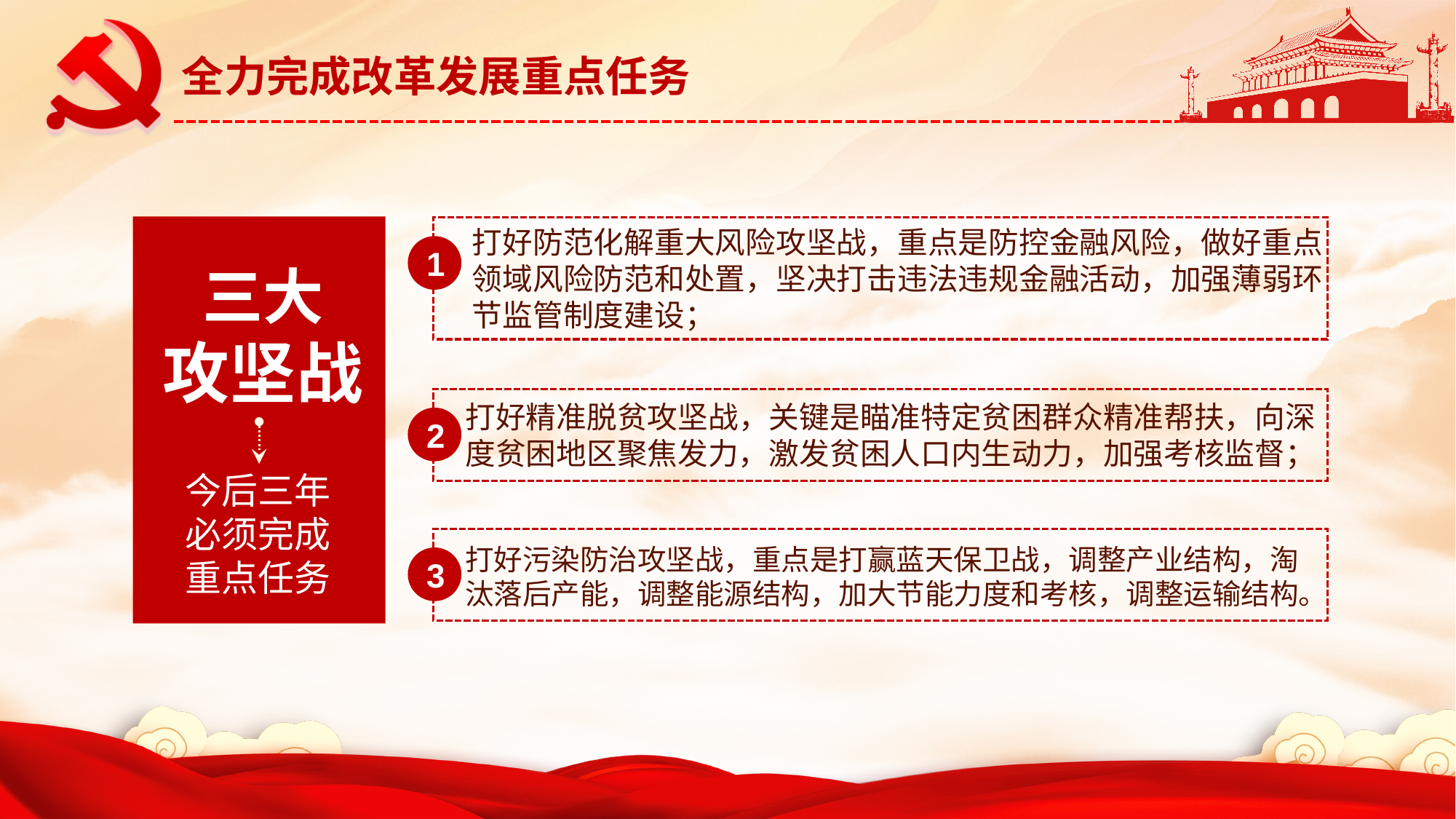

三大
攻坚战
今后三年
必须完成
重点任务

打好防范化解重大风险攻坚战，重点是防控金融风险，做好重点领域风险防范和处置，坚决打击违法违规金融活动，加强薄弱环节监管制度建设；
1

打好精准脱贫攻坚战，关键是瞄准特定贫困群众精准帮扶，向深度贫困地区聚焦发力，激发贫困人口内生动力，加强考核监督；
2

打好污染防治攻坚战，重点是打赢蓝天保卫战，调整产业结构，淘汰落后产能，调整能源结构，加大节能力度和考核，调整运输结构。
3